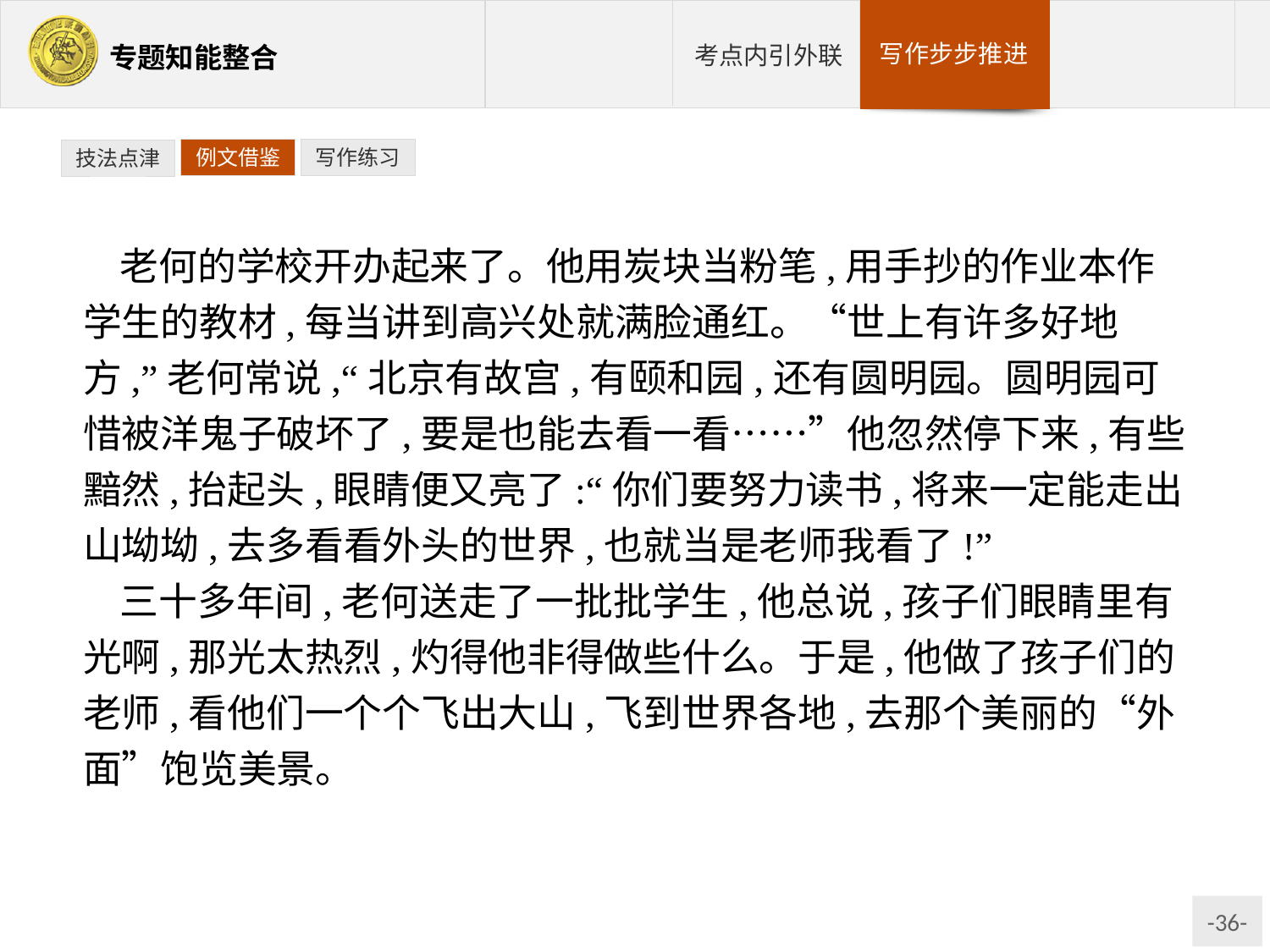

例文借鉴
写作练习
技法点津
老何的学校开办起来了。他用炭块当粉笔,用手抄的作业本作学生的教材,每当讲到高兴处就满脸通红。“世上有许多好地方,”老何常说,“北京有故宫,有颐和园,还有圆明园。圆明园可惜被洋鬼子破坏了,要是也能去看一看……”他忽然停下来,有些黯然,抬起头,眼睛便又亮了:“你们要努力读书,将来一定能走出山坳坳,去多看看外头的世界,也就当是老师我看了!”
三十多年间,老何送走了一批批学生,他总说,孩子们眼睛里有光啊,那光太热烈,灼得他非得做些什么。于是,他做了孩子们的老师,看他们一个个飞出大山,飞到世界各地,去那个美丽的“外面”饱览美景。